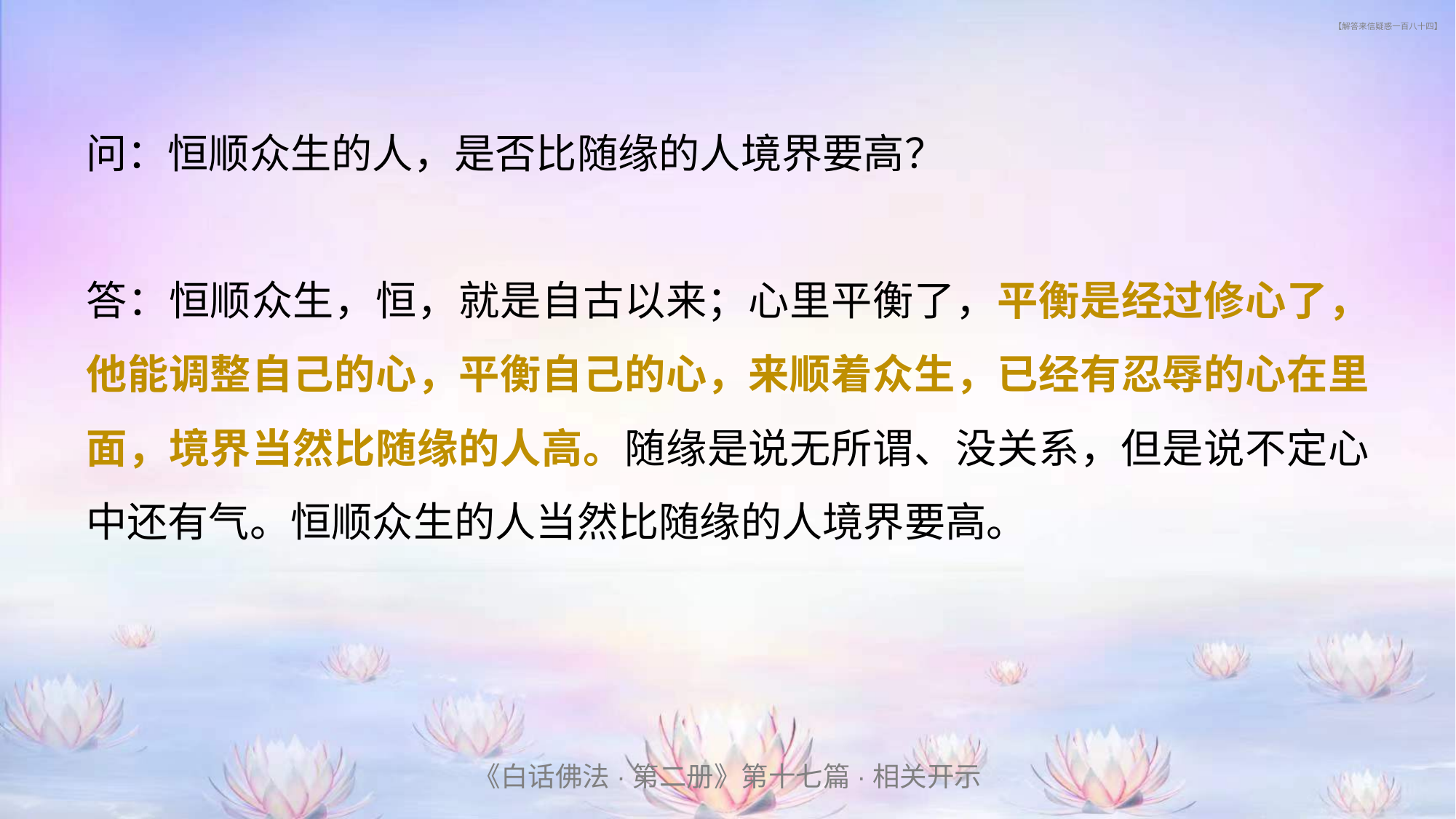

# 【解答来信疑惑一百八十四】
问：恒顺众生的人，是否比随缘的人境界要高？

答：恒顺众生，恒，就是自古以来；心里平衡了，平衡是经过修心了，他能调整自己的心，平衡自己的心，来顺着众生，已经有忍辱的心在里面，境界当然比随缘的人高。随缘是说无所谓、没关系，但是说不定心中还有气。恒顺众生的人当然比随缘的人境界要高。
《白话佛法·第二册》第十七篇·相关开示